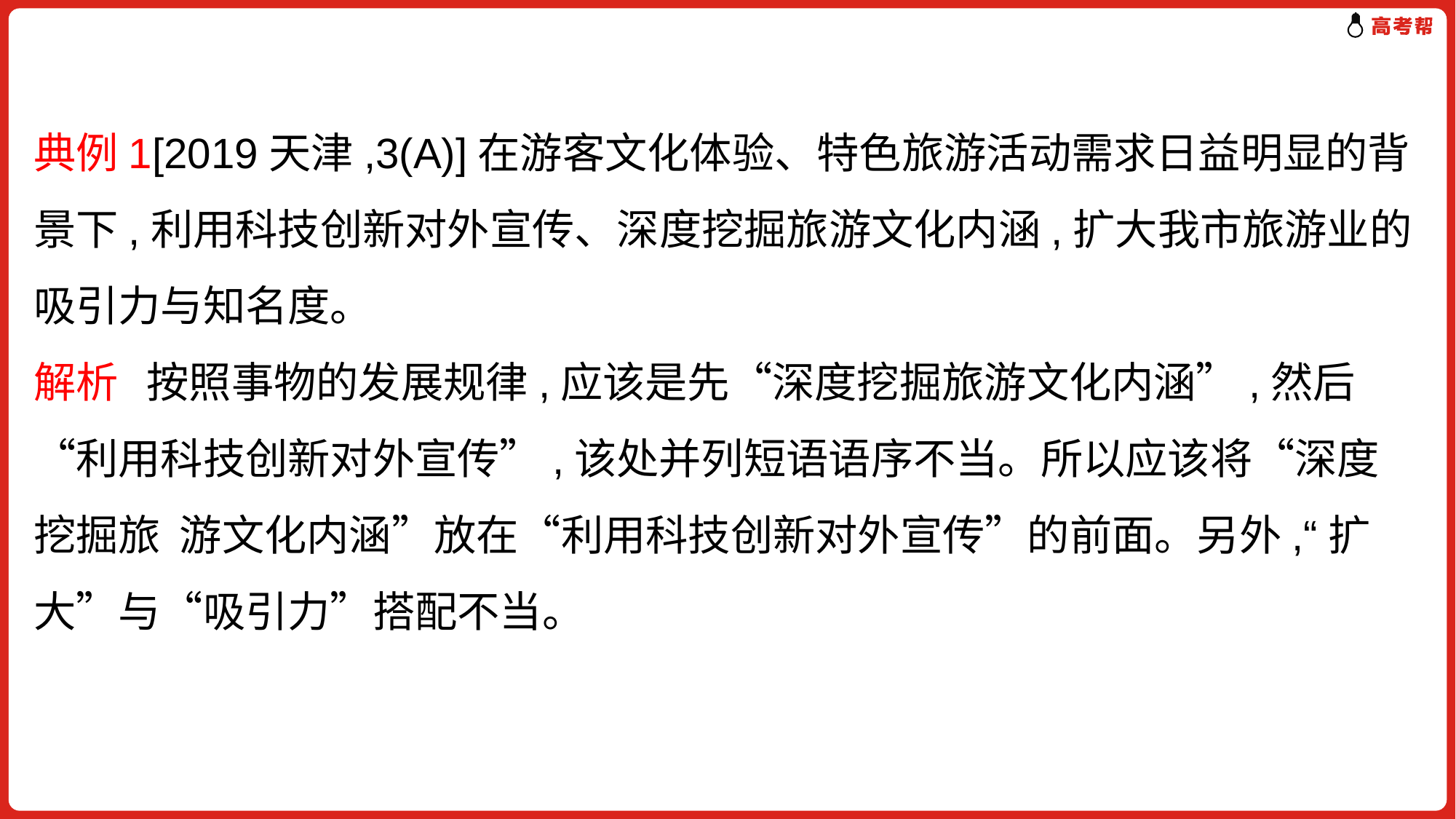

典例1[2019天津,3(A)]在游客文化体验、特色旅游活动需求日益明显的背景下,利用科技创新对外宣传、深度挖掘旅游文化内涵,扩大我市旅游业的吸引力与知名度。
解析   按照事物的发展规律,应该是先“深度挖掘旅游文化内涵”,然后“利用科技创新对外宣传”,该处并列短语语序不当。所以应该将“深度挖掘旅  游文化内涵”放在“利用科技创新对外宣传”的前面。另外,“扩大”与“吸引力”搭配不当。